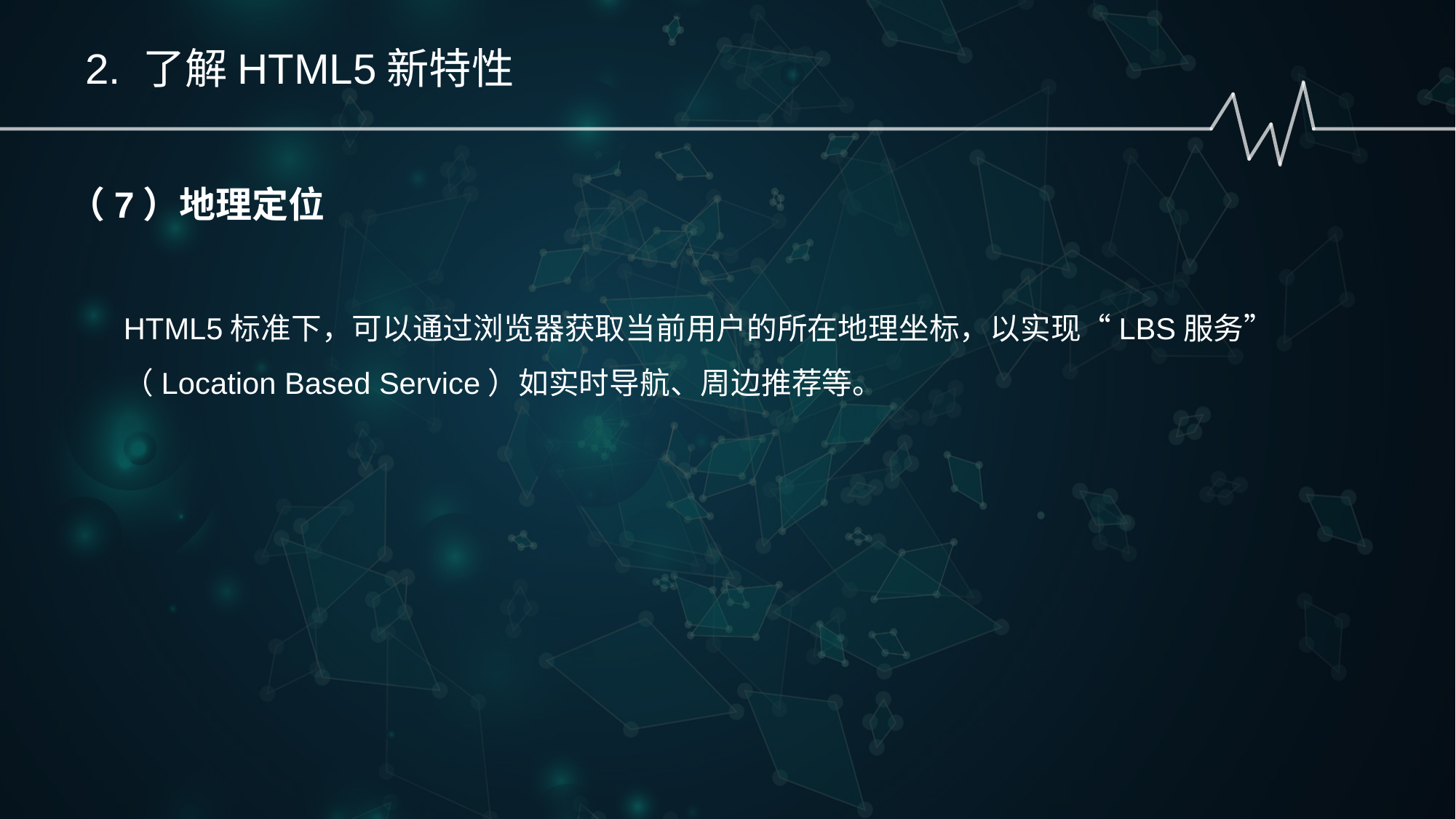

2. 了解HTML5新特性
（7）地理定位

HTML5标准下，可以通过浏览器获取当前用户的所在地理坐标，以实现“LBS服务”（Location Based Service）如实时导航、周边推荐等。